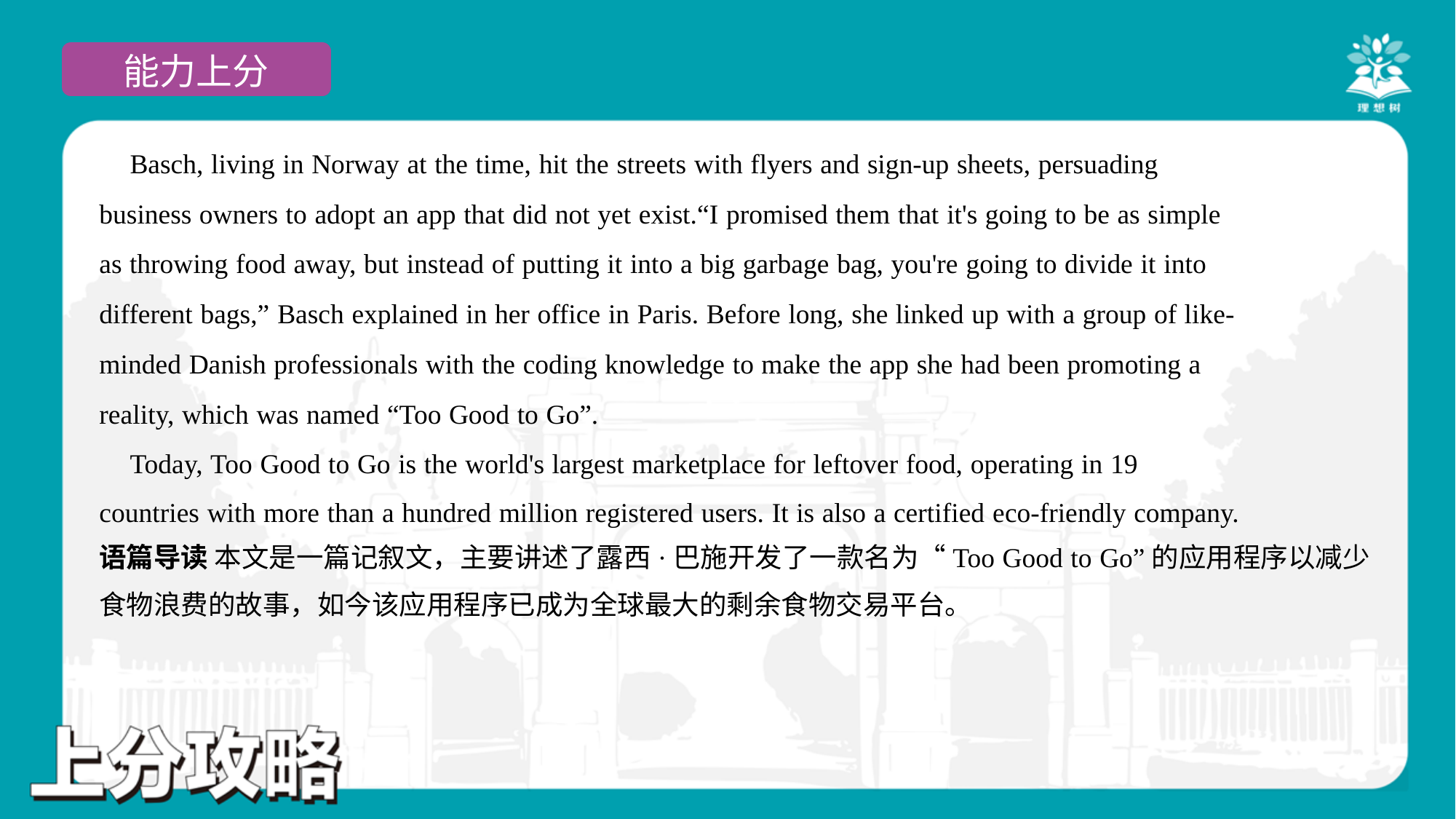

Basch, living in Norway at the time, hit the streets with flyers and sign-up sheets, persuading
business owners to adopt an app that did not yet exist.“I promised them that it's going to be as simple
as throwing food away, but instead of putting it into a big garbage bag, you're going to divide it into
different bags,” Basch explained in her office in Paris. Before long, she linked up with a group of like-
minded Danish professionals with the coding knowledge to make the app she had been promoting a
reality, which was named “Too Good to Go”.
    Today, Too Good to Go is the world's largest marketplace for leftover food, operating in 19
countries with more than a hundred million registered users. It is also a certified eco-friendly company.#5
语篇导读 本文是一篇记叙文，主要讲述了露西·巴施开发了一款名为“Too Good to Go”的应用程序以减少
食物浪费的故事，如今该应用程序已成为全球最大的剩余食物交易平台。